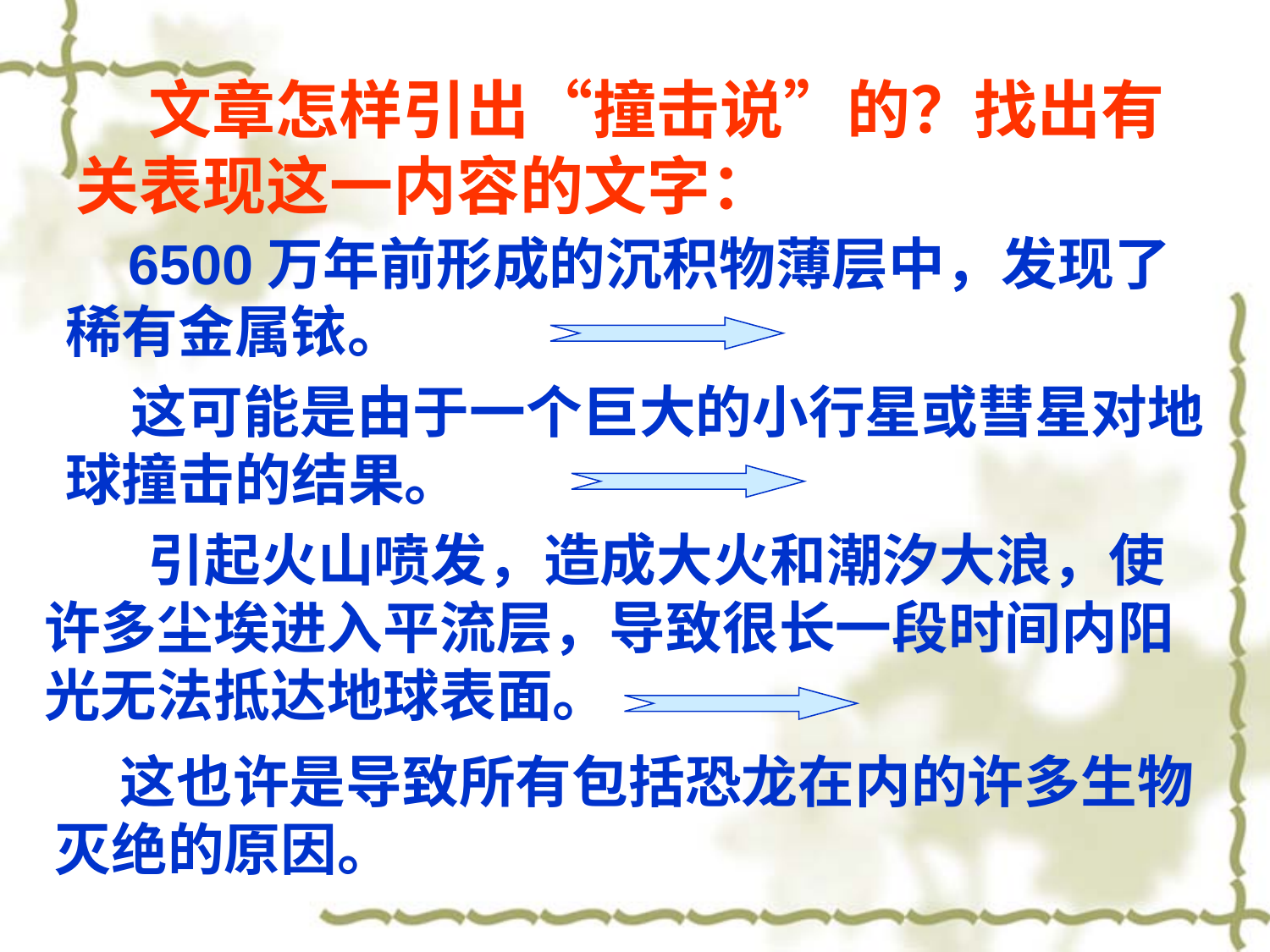

文章怎样引出“撞击说”的？找出有关表现这一内容的文字：
    6500万年前形成的沉积物薄层中，发现了稀有金属铱。

    这可能是由于一个巨大的小行星或彗星对地球撞击的结果。

       引起火山喷发，造成大火和潮汐大浪，使许多尘埃进入平流层，导致很长一段时间内阳光无法抵达地球表面。

    这也许是导致所有包括恐龙在内的许多生物灭绝的原因。